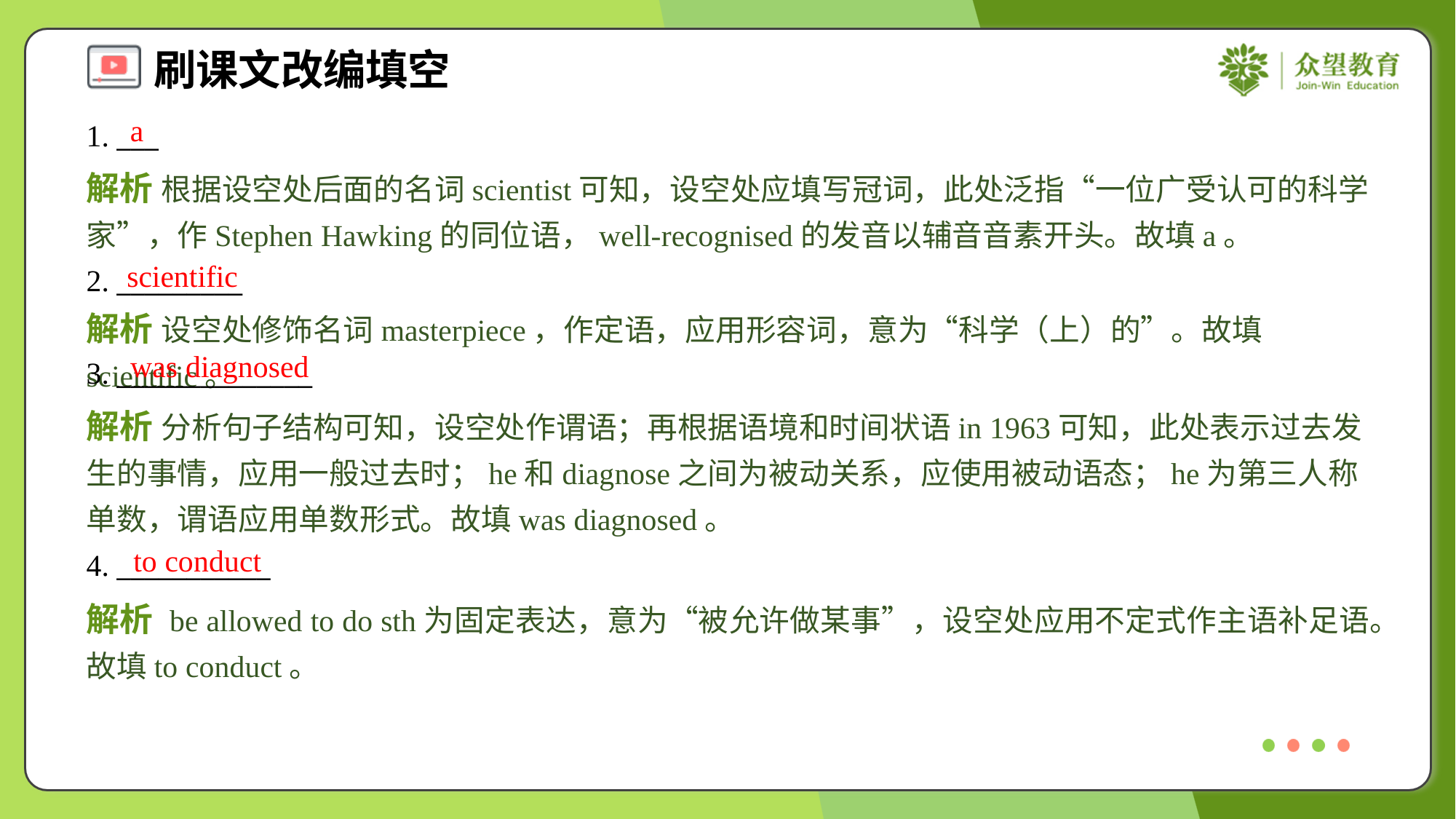

a
1. ___
解析 根据设空处后面的名词scientist可知，设空处应填写冠词，此处泛指“一位广受认可的科学家”，作Stephen Hawking的同位语，well-recognised的发音以辅音音素开头。故填a。
scientific
2. _________
解析 设空处修饰名词masterpiece，作定语，应用形容词，意为“科学（上）的”。故填scientific。
was diagnosed
3. ______________
解析 分析句子结构可知，设空处作谓语；再根据语境和时间状语in 1963可知，此处表示过去发生的事情，应用一般过去时；he和diagnose之间为被动关系，应使用被动语态；he为第三人称单数，谓语应用单数形式。故填was diagnosed。
to conduct
4. ___________
解析 be allowed to do sth为固定表达，意为“被允许做某事”，设空处应用不定式作主语补足语。故填to conduct。